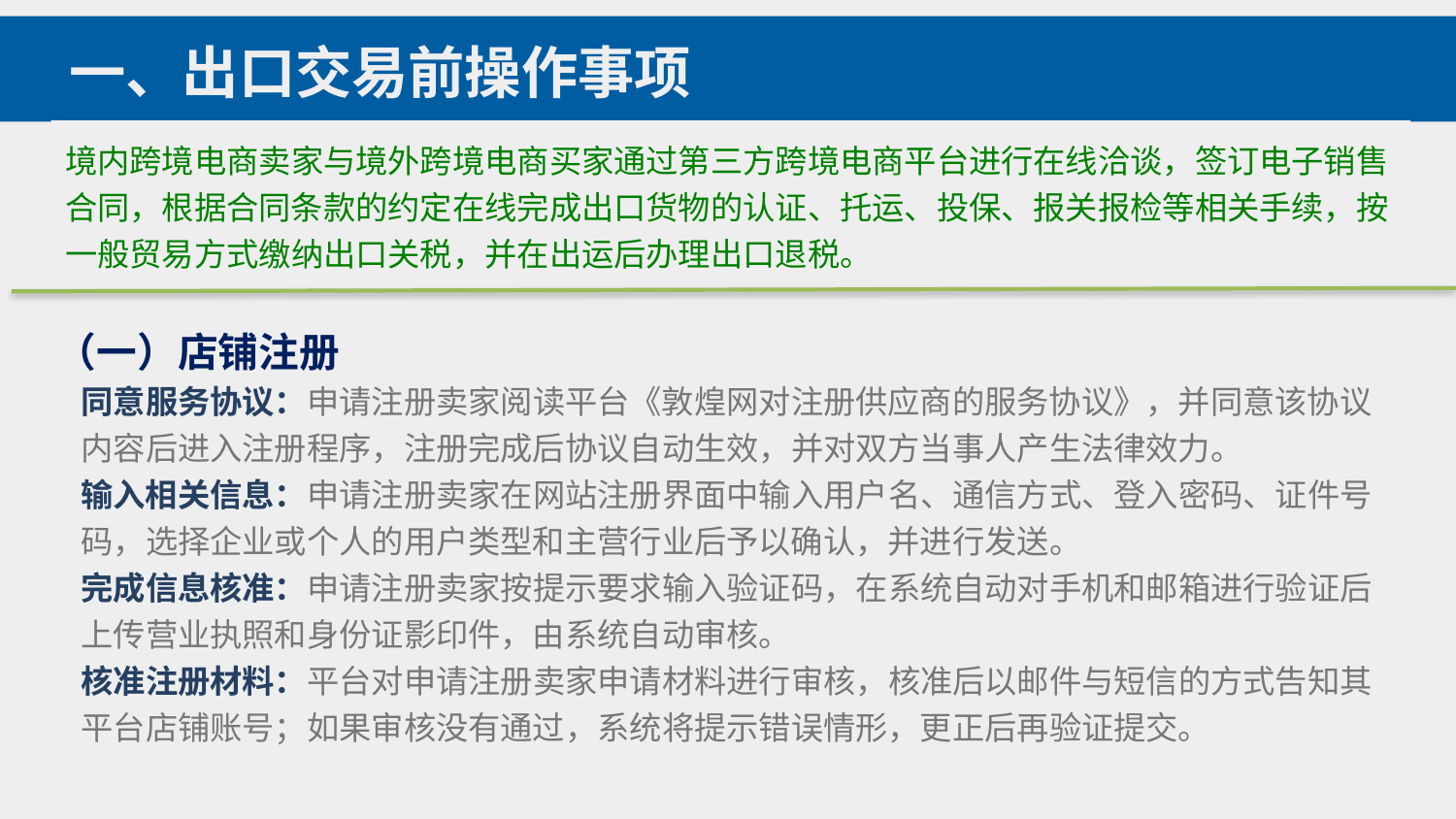

一、出口交易前操作事项
境内跨境电商卖家与境外跨境电商买家通过第三方跨境电商平台进行在线洽谈，签订电子销售合同，根据合同条款的约定在线完成出口货物的认证、托运、投保、报关报检等相关手续，按一般贸易方式缴纳出口关税，并在出运后办理出口退税。
（一）店铺注册
同意服务协议：申请注册卖家阅读平台《敦煌网对注册供应商的服务协议》，并同意该协议内容后进入注册程序，注册完成后协议自动生效，并对双方当事人产生法律效力。
输入相关信息：申请注册卖家在网站注册界面中输入用户名、通信方式、登入密码、证件号码，选择企业或个人的用户类型和主营行业后予以确认，并进行发送。
完成信息核准：申请注册卖家按提示要求输入验证码，在系统自动对手机和邮箱进行验证后上传营业执照和身份证影印件，由系统自动审核。
核准注册材料：平台对申请注册卖家申请材料进行审核，核准后以邮件与短信的方式告知其平台店铺账号；如果审核没有通过，系统将提示错误情形，更正后再验证提交。